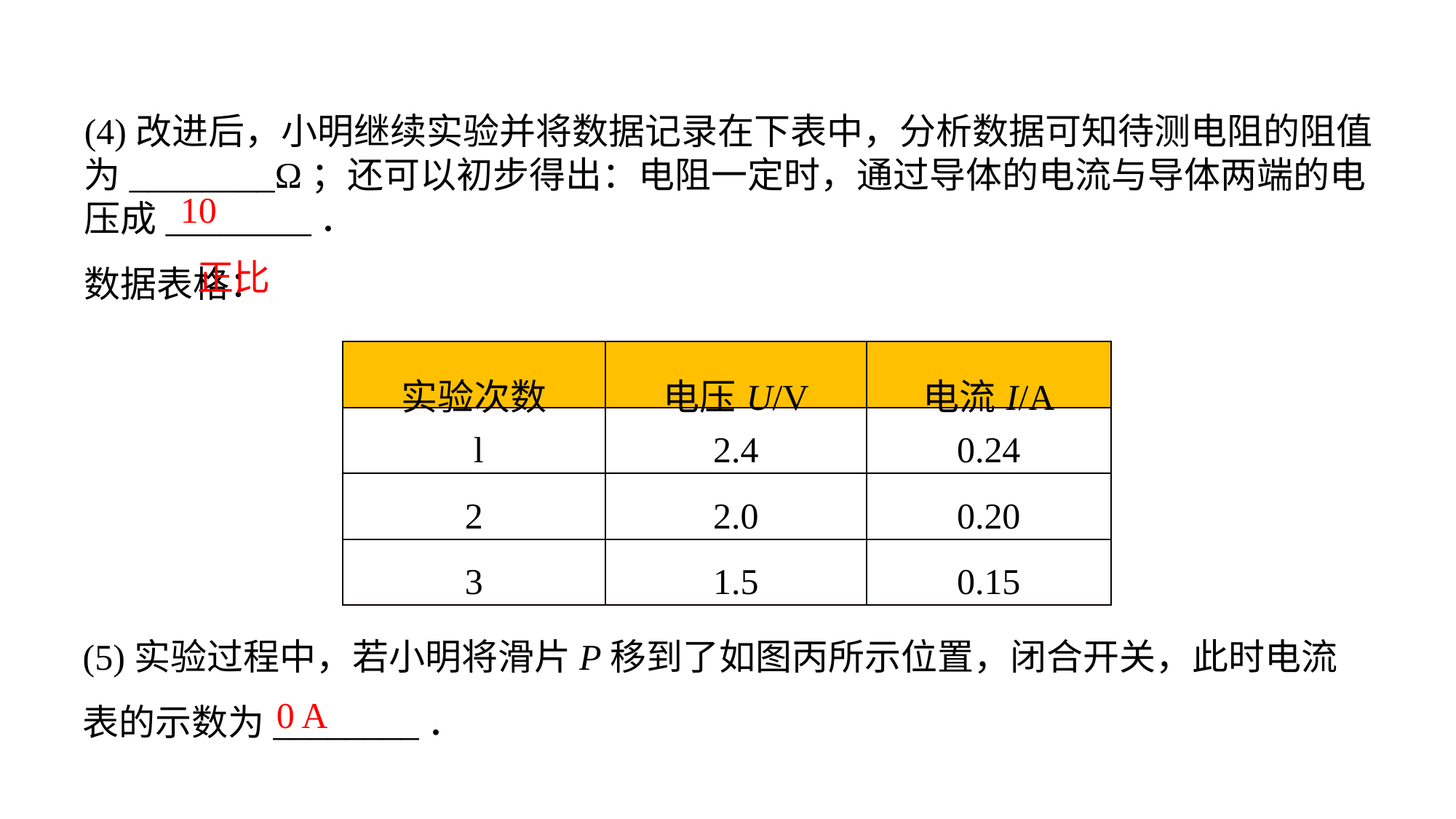

(4)改进后，小明继续实验并将数据记录在下表中，分析数据可知待测电阻的阻值为________Ω；还可以初步得出：电阻一定时，通过导体的电流与导体两端的电压成________．数据表格：
10
正比
| 实验次数 | 电压U/V | 电流I/A |
| --- | --- | --- |
| l | 2.4 | 0.24 |
| 2 | 2.0 | 0.20 |
| 3 | 1.5 | 0.15 |
(5)实验过程中，若小明将滑片P移到了如图丙所示位置，闭合开关，此时电流表的示数为________．
0 A